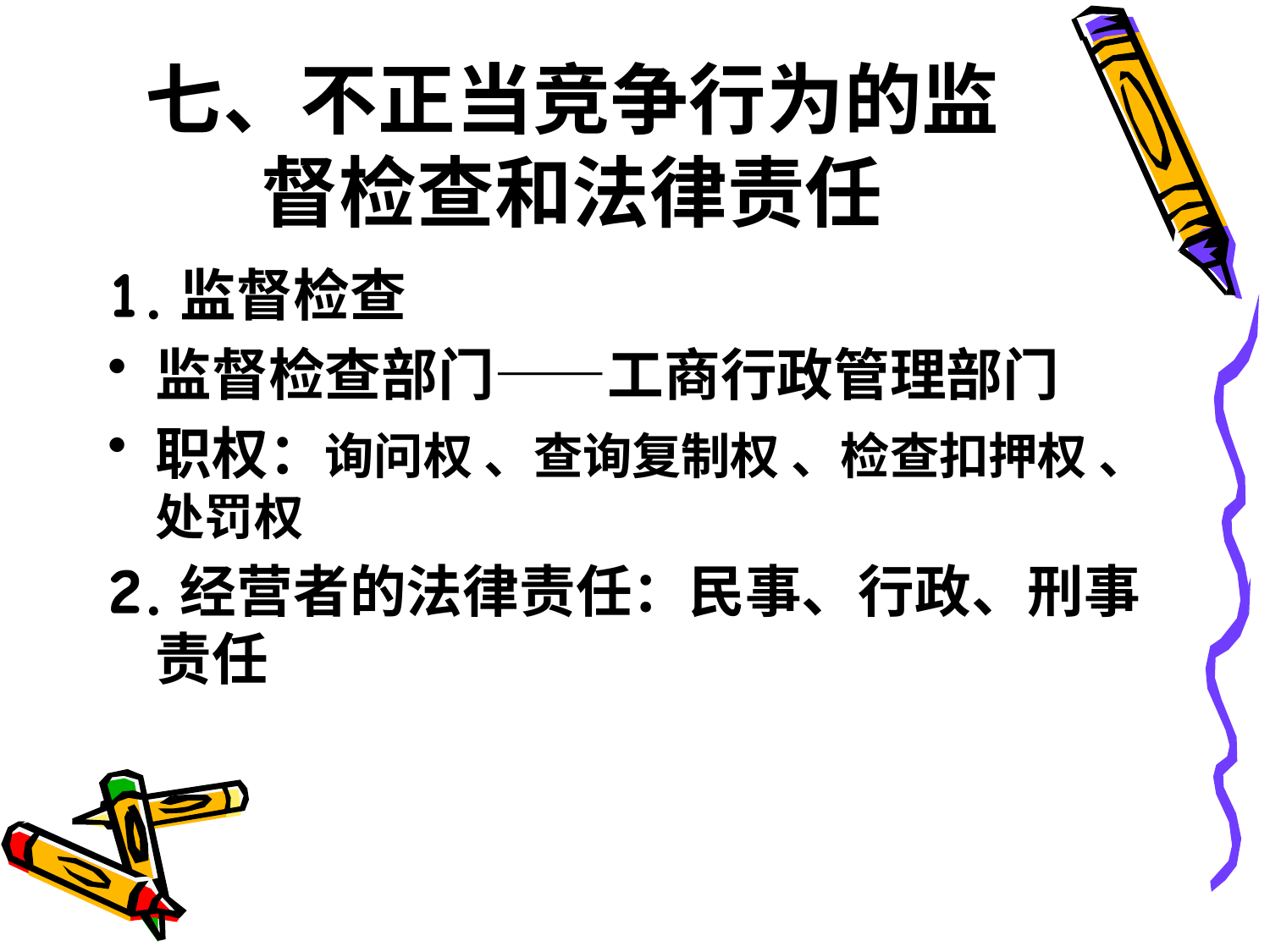

# 七、不正当竞争行为的监督检查和法律责任
1.监督检查
监督检查部门——工商行政管理部门
职权：询问权 、查询复制权 、检查扣押权 、处罚权
2.经营者的法律责任：民事、行政、刑事责任